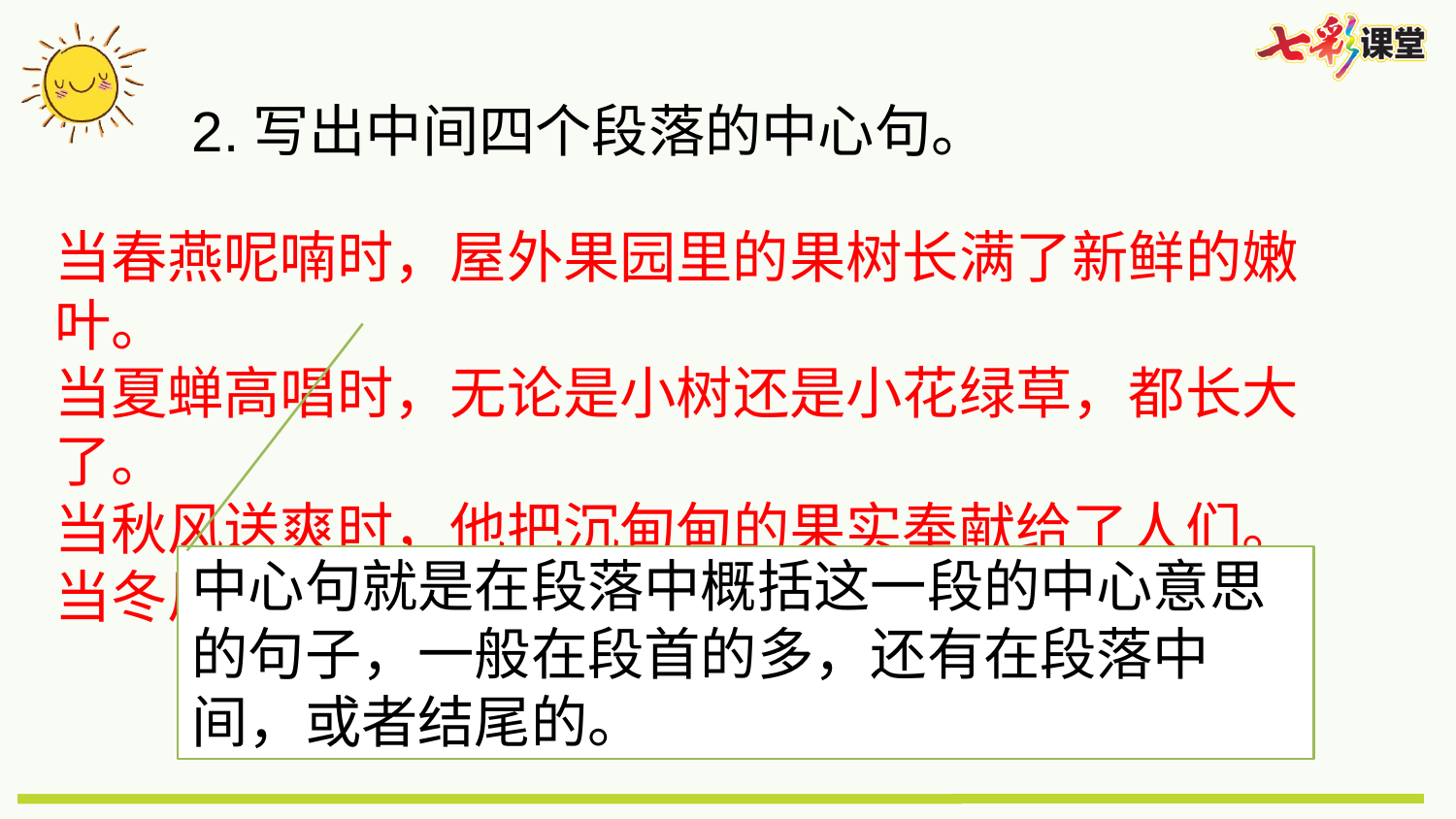

2.写出中间四个段落的中心句。
当春燕呢喃时，屋外果园里的果树长满了新鲜的嫩叶。
当夏蝉高唱时，无论是小树还是小花绿草，都长大了。
当秋风送爽时，他把沉甸甸的果实奉献给了人们。
当冬风来临时，这位姑娘总是保持沉默。
中心句就是在段落中概括这一段的中心意思的句子，一般在段首的多，还有在段落中间，或者结尾的。